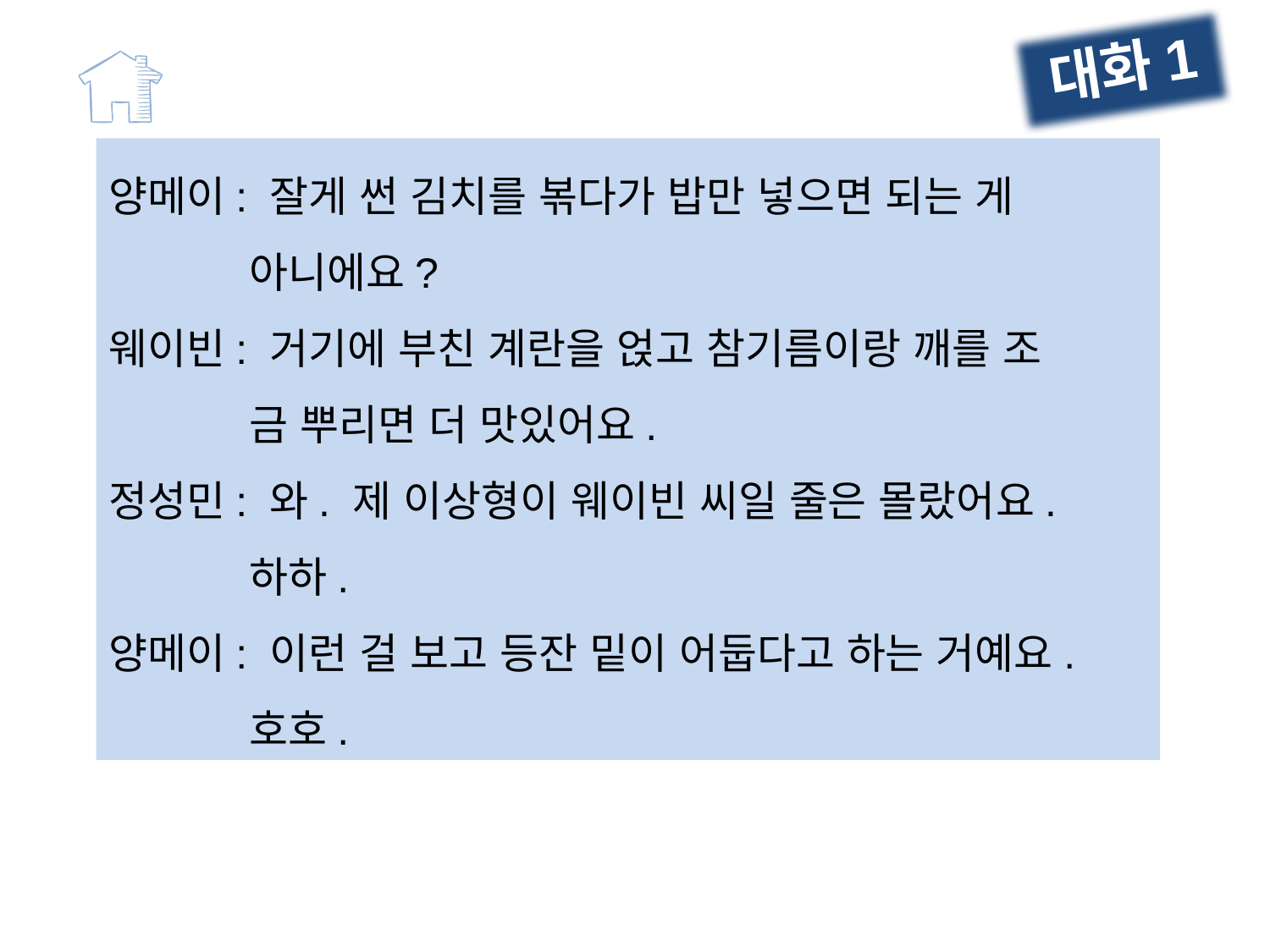

대화1

양메이: 잘게 썬 김치를 볶다가 밥만 넣으면 되는 게
           아니에요?
웨이빈: 거기에 부친 계란을 얹고 참기름이랑 깨를 조
           금 뿌리면 더 맛있어요.
정성민: 와. 제 이상형이 웨이빈 씨일 줄은 몰랐어요.
           하하.
양메이: 이런 걸 보고 등잔 밑이 어둡다고 하는 거예요.
           호호.